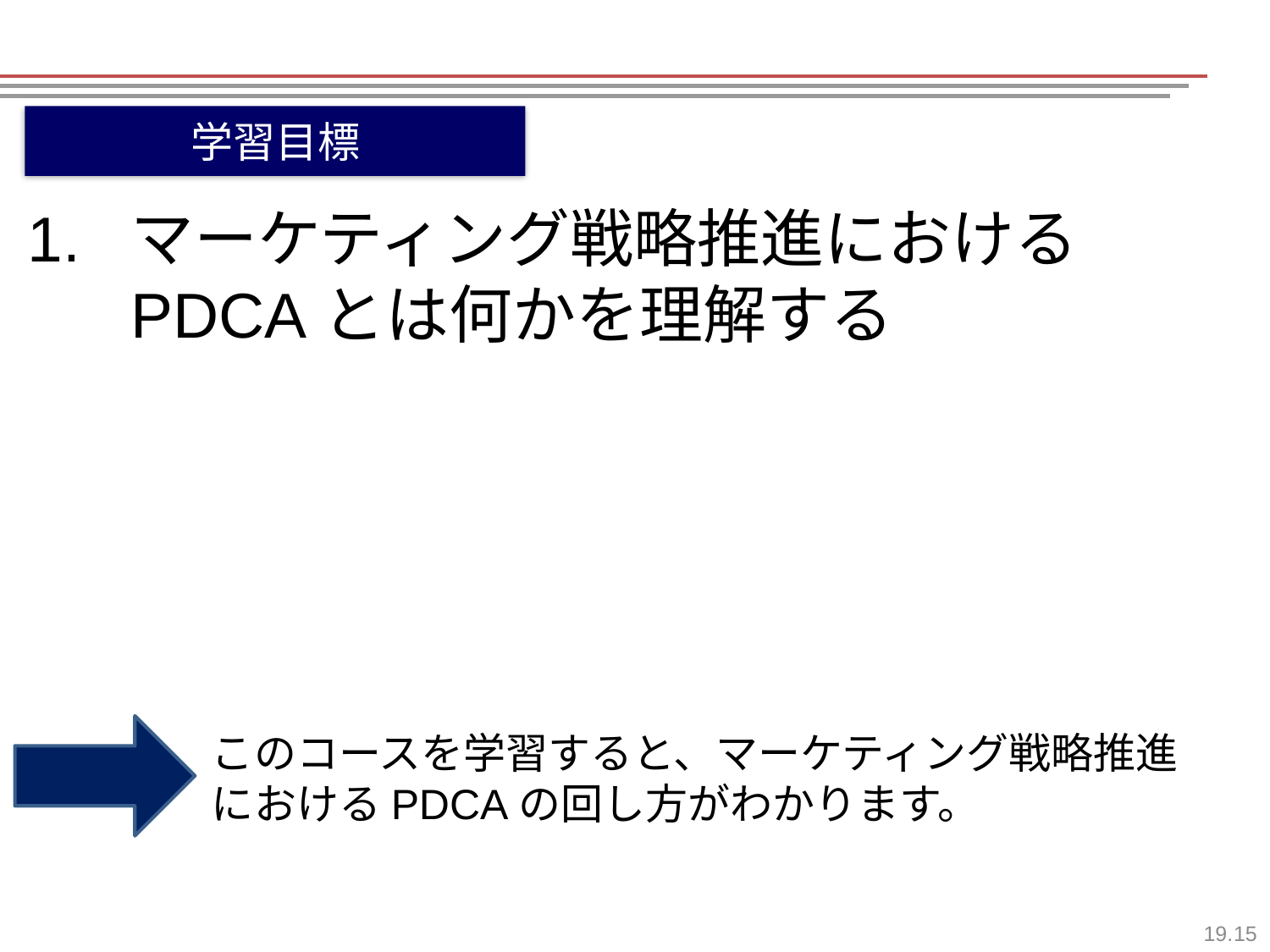

学習目標
マーケティング戦略推進におけるPDCAとは何かを理解する

このコースを学習すると、マーケティング戦略推進におけるPDCAの回し方がわかります。
15